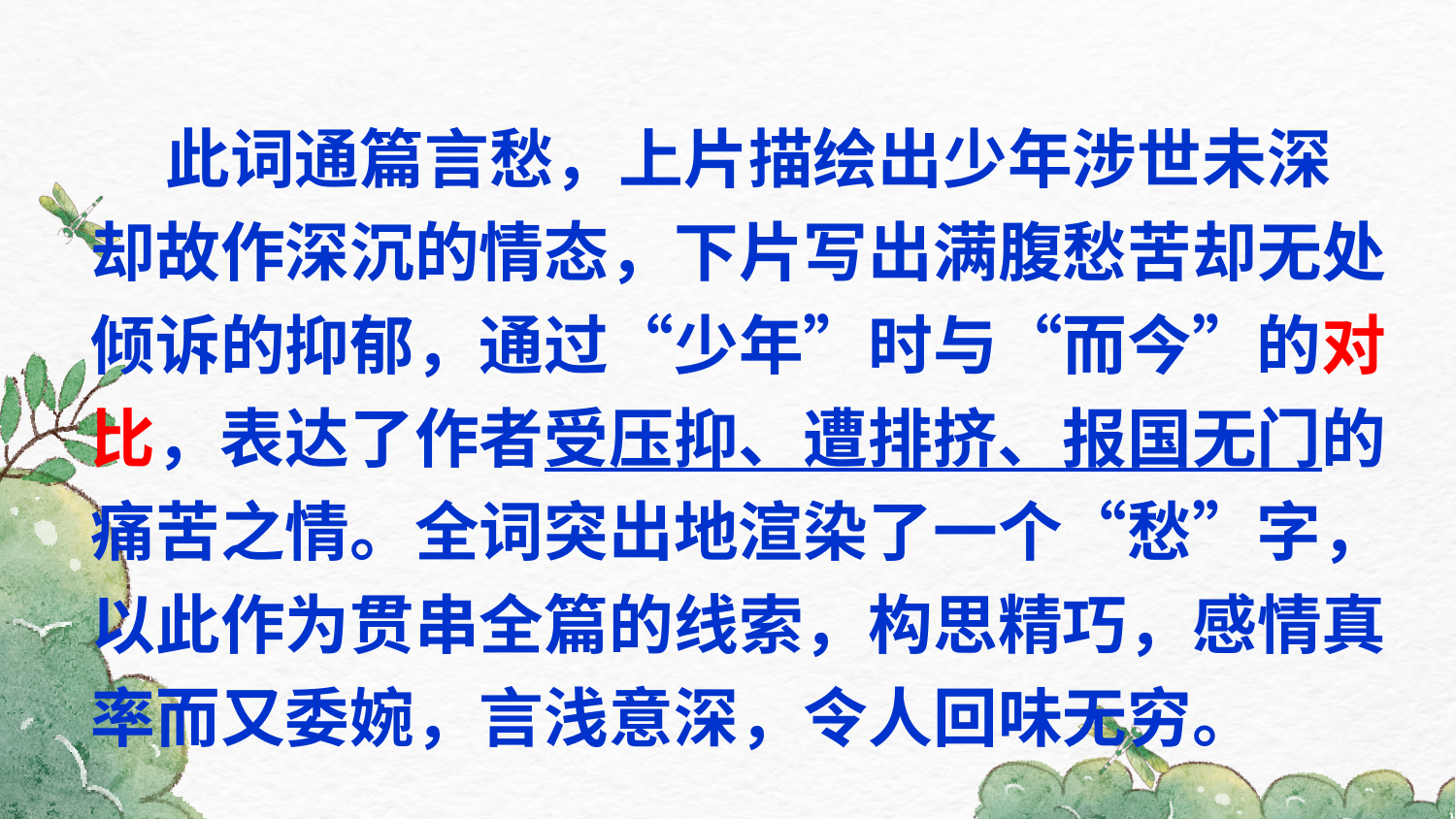

此词通篇言愁，上片描绘出少年涉世未深却故作深沉的情态，下片写出满腹愁苦却无处倾诉的抑郁，通过“少年”时与“而今”的对比，表达了作者受压抑、遭排挤、报国无门的痛苦之情。全词突出地渲染了一个“愁”字，以此作为贯串全篇的线索，构思精巧，感情真率而又委婉，言浅意深，令人回味无穷。